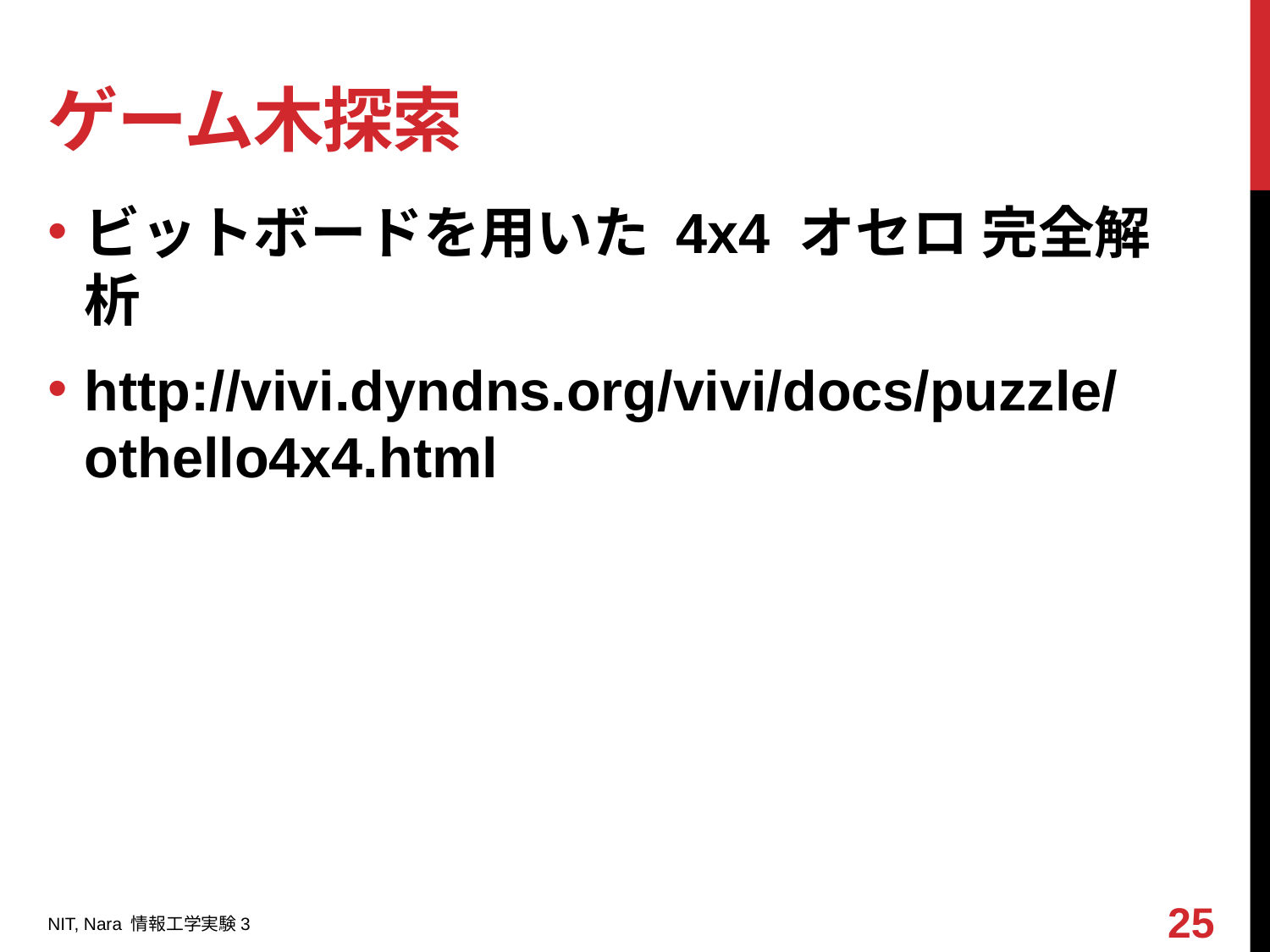

# ゲーム木探索
ビットボードを用いた 4x4 オセロ 完全解析
http://vivi.dyndns.org/vivi/docs/puzzle/othello4x4.html

25
NIT, Nara 情報工学実験3